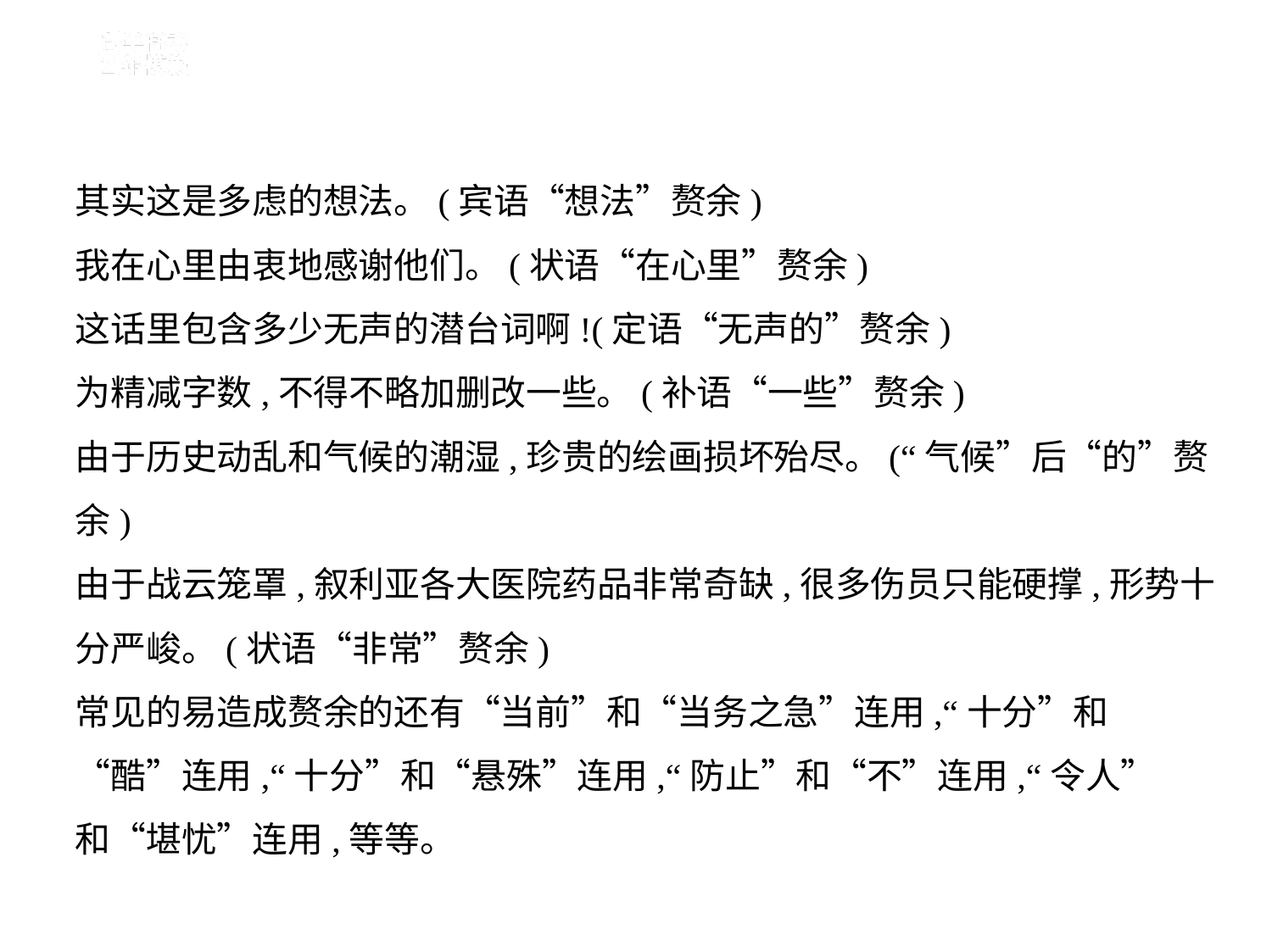

其实这是多虑的想法。(宾语“想法”赘余)
我在心里由衷地感谢他们。(状语“在心里”赘余)
这话里包含多少无声的潜台词啊!(定语“无声的”赘余)
为精减字数,不得不略加删改一些。(补语“一些”赘余)
由于历史动乱和气候的潮湿,珍贵的绘画损坏殆尽。(“气候”后“的”赘
余)
由于战云笼罩,叙利亚各大医院药品非常奇缺,很多伤员只能硬撑,形势十
分严峻。(状语“非常”赘余)
常见的易造成赘余的还有“当前”和“当务之急”连用,“十分”和
“酷”连用,“十分”和“悬殊”连用,“防止”和“不”连用,“令人”
和“堪忧”连用,等等。